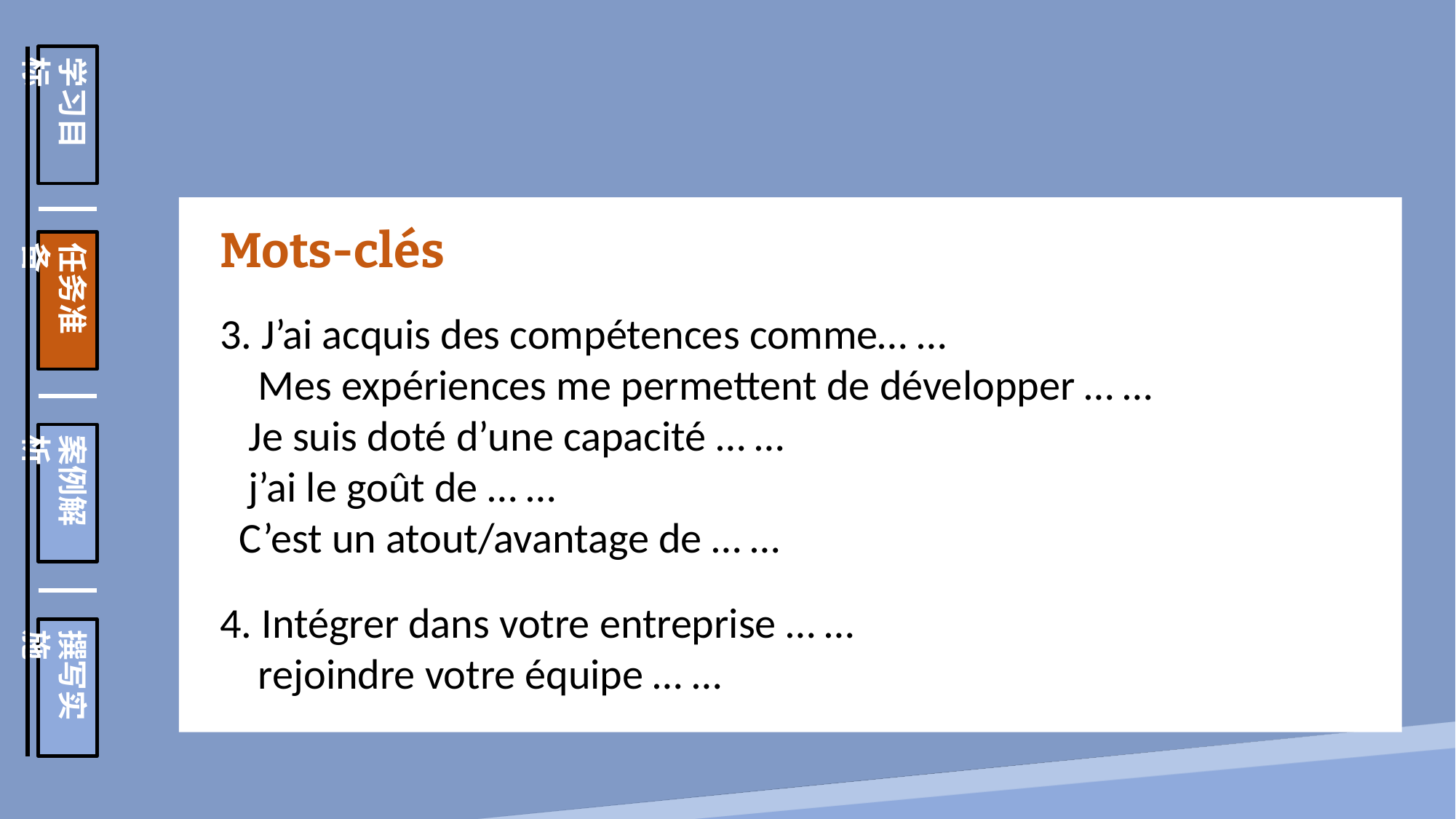

学习目标
任务准备
案例解析
撰写实施

Mots-clés
3. J’ai acquis des compétences comme… …
    Mes expériences me permettent de développer … …
   Je suis doté d’une capacité … …
   j’ai le goût de … …
  C’est un atout/avantage de … …

4. Intégrer dans votre entreprise … …
    rejoindre votre équipe … …